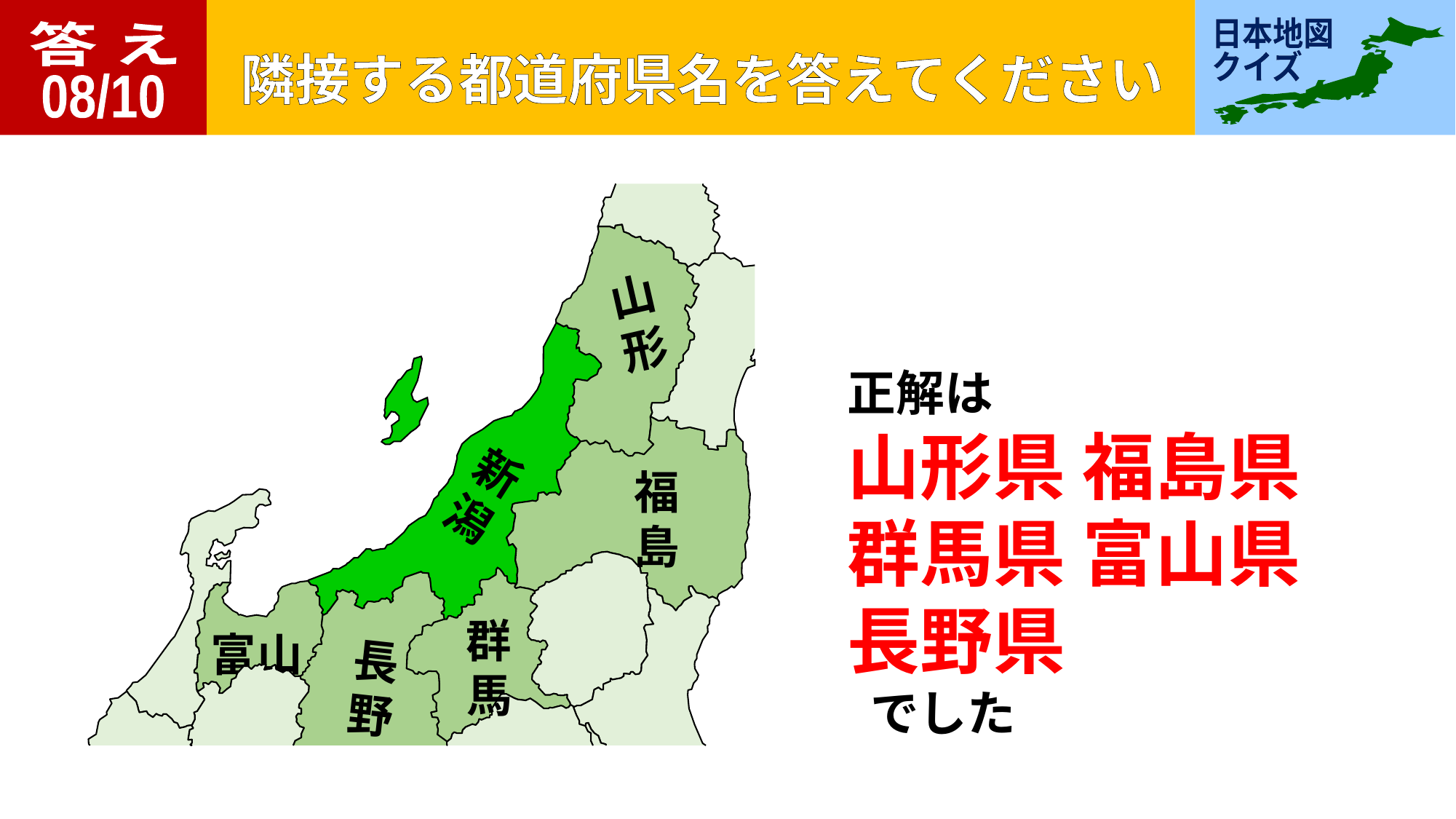

答 え
08/10

山
形

新
潟
富山
長
野
福島
群馬
正解は
山形県 福島県
群馬県 富山県
長野県
 でした